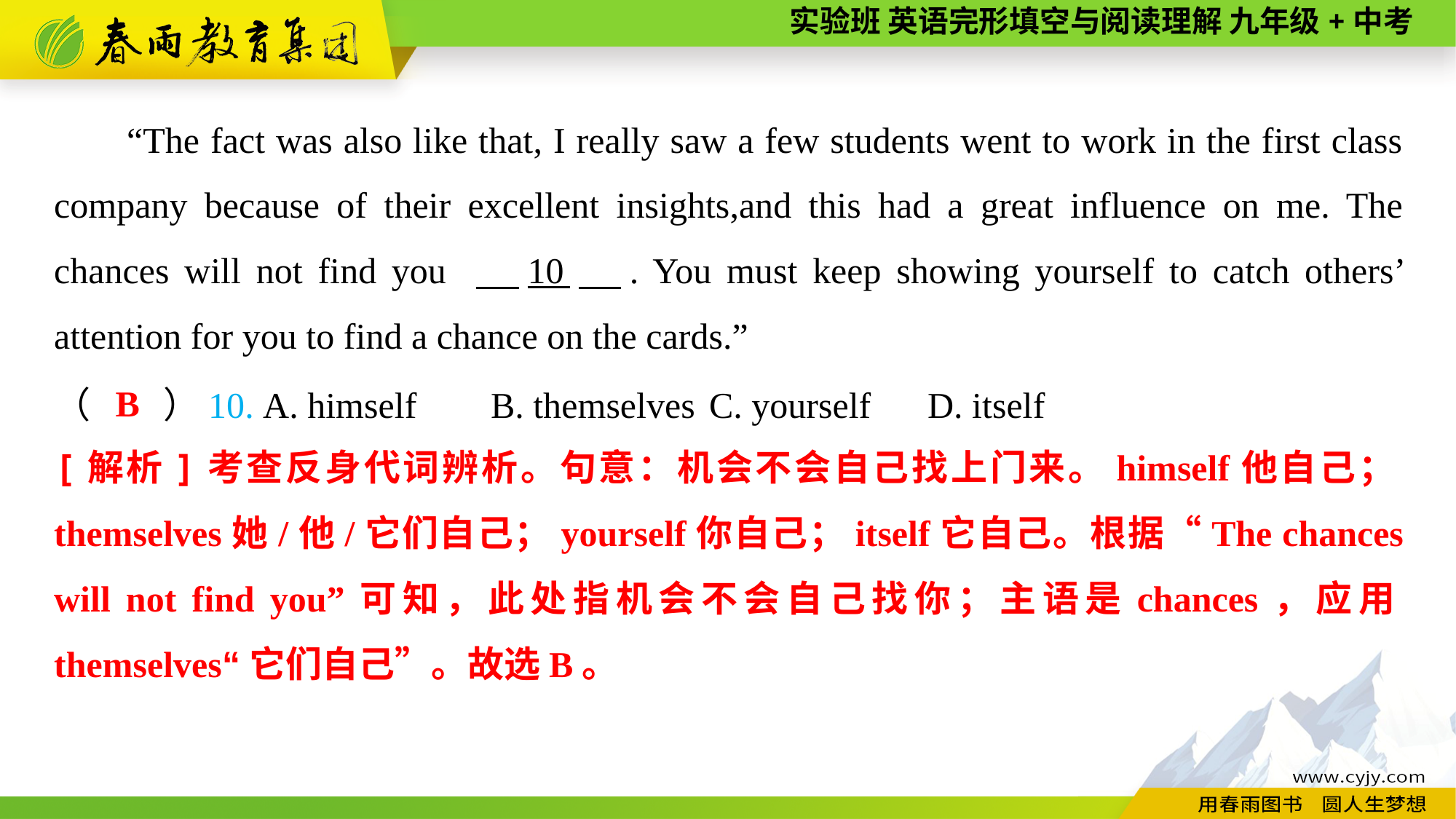

“The fact was also like that, I really saw a few students went to work in the first class company because of their excellent insights,and this had a great influence on me. The chances will not find you 　10　. You must keep showing yourself to catch others’ attention for you to find a chance on the cards.”
（　　）10. A. himself	B. themselves	C. yourself	D. itself
B
[解析]考查反身代词辨析。句意：机会不会自己找上门来。himself他自己；themselves她/他/它们自己；yourself你自己；itself它自己。根据“The chances will not find you”可知，此处指机会不会自己找你；主语是chances，应用themselves“它们自己”。故选B。